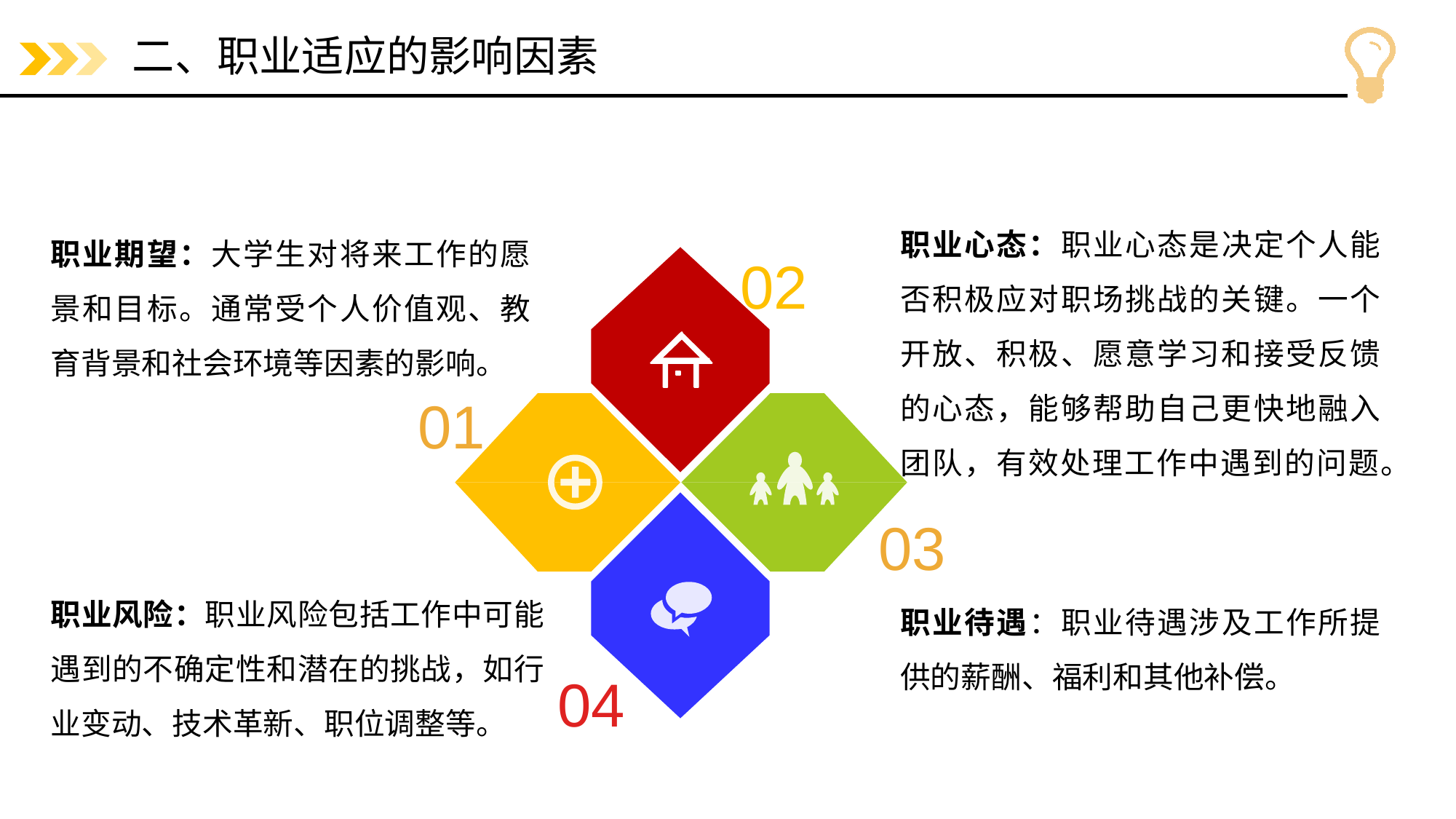

5
# 二、职业适应的影响因素
职业心态：职业心态是决定个人能否积极应对职场挑战的关键。一个开放、积极、愿意学习和接受反馈的心态，能够帮助自己更快地融入团队，有效处理工作中遇到的问题。
职业期望：大学生对将来工作的愿景和目标。通常受个人价值观、教育背景和社会环境等因素的影响。
02

01

03

04
职业风险：职业风险包括工作中可能遇到的不确定性和潜在的挑战，如行业变动、技术革新、职位调整等。
职业待遇：职业待遇涉及工作所提供的薪酬、福利和其他补偿。